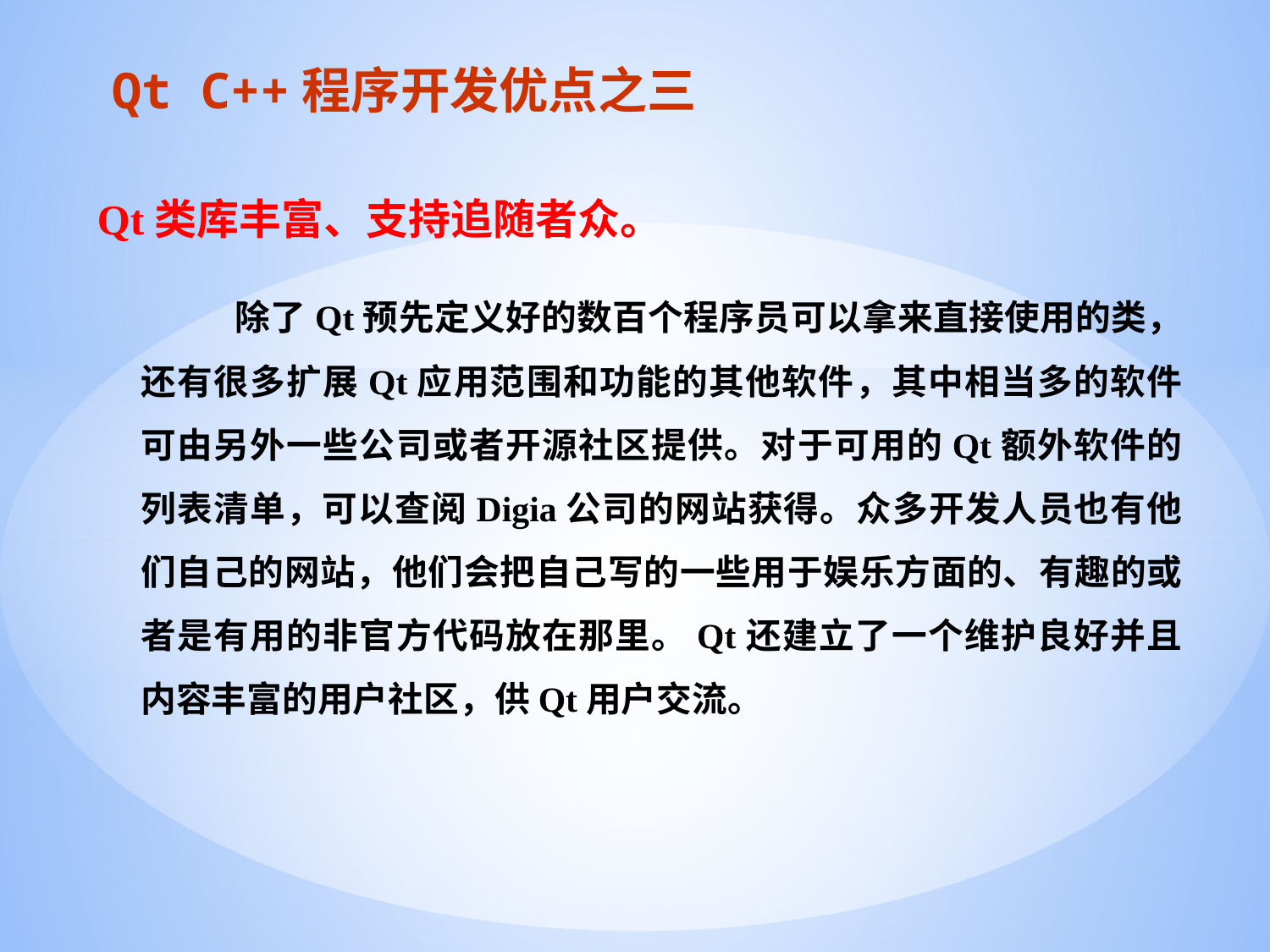

# Qt C++程序开发优点之三
Qt类库丰富、支持追随者众。
               除了Qt预先定义好的数百个程序员可以拿来直接使用的类，还有很多扩展Qt应用范围和功能的其他软件，其中相当多的软件可由另外一些公司或者开源社区提供。对于可用的Qt额外软件的列表清单，可以查阅Digia公司的网站获得。众多开发人员也有他们自己的网站，他们会把自己写的一些用于娱乐方面的、有趣的或者是有用的非官方代码放在那里。Qt还建立了一个维护良好并且内容丰富的用户社区，供Qt用户交流。